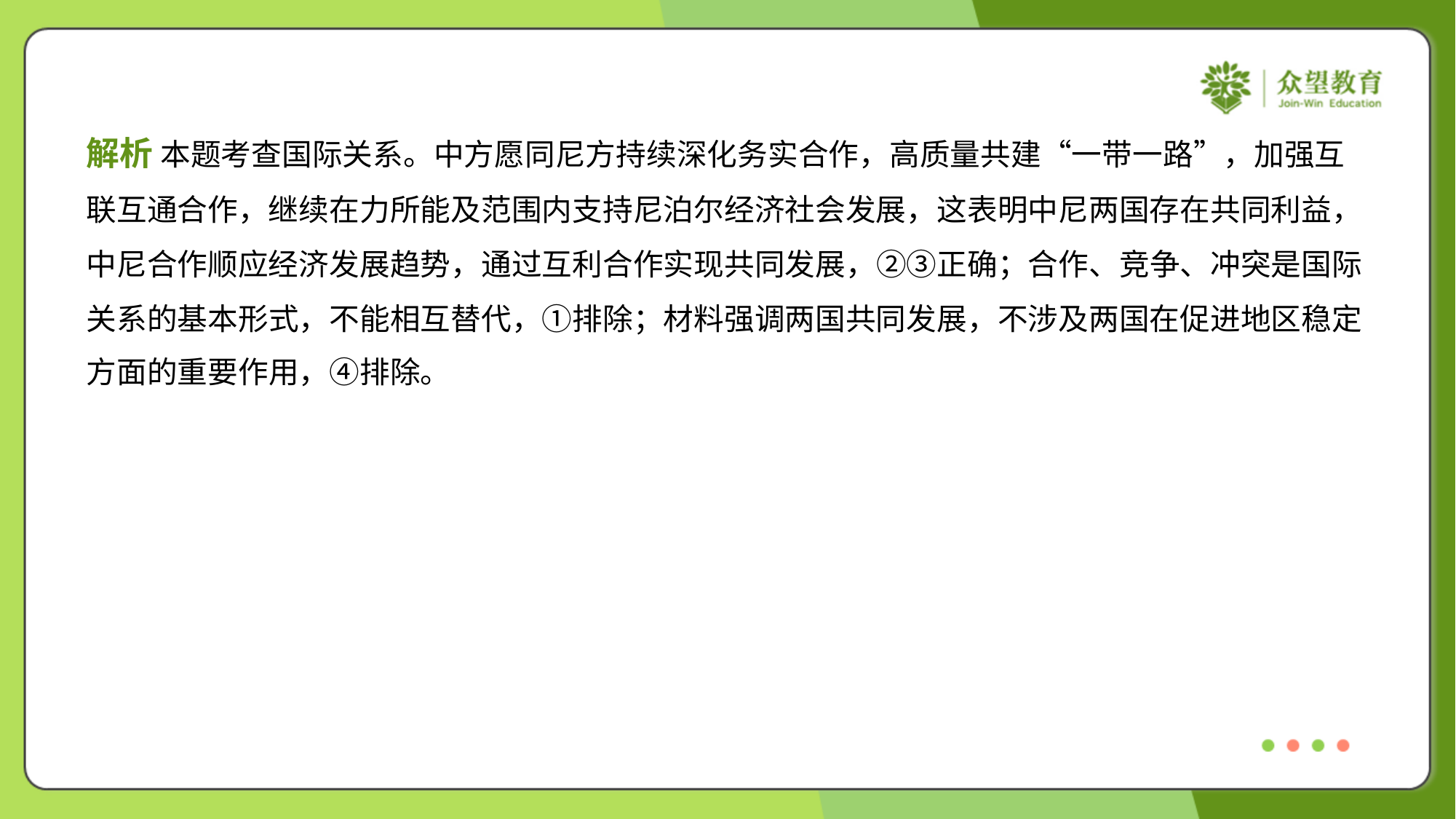

解析 本题考查国际关系。中方愿同尼方持续深化务实合作，高质量共建“一带一路”，加强互
联互通合作，继续在力所能及范围内支持尼泊尔经济社会发展，这表明中尼两国存在共同利益，
中尼合作顺应经济发展趋势，通过互利合作实现共同发展，②③正确；合作、竞争、冲突是国际
关系的基本形式，不能相互替代，①排除；材料强调两国共同发展，不涉及两国在促进地区稳定
方面的重要作用，④排除。